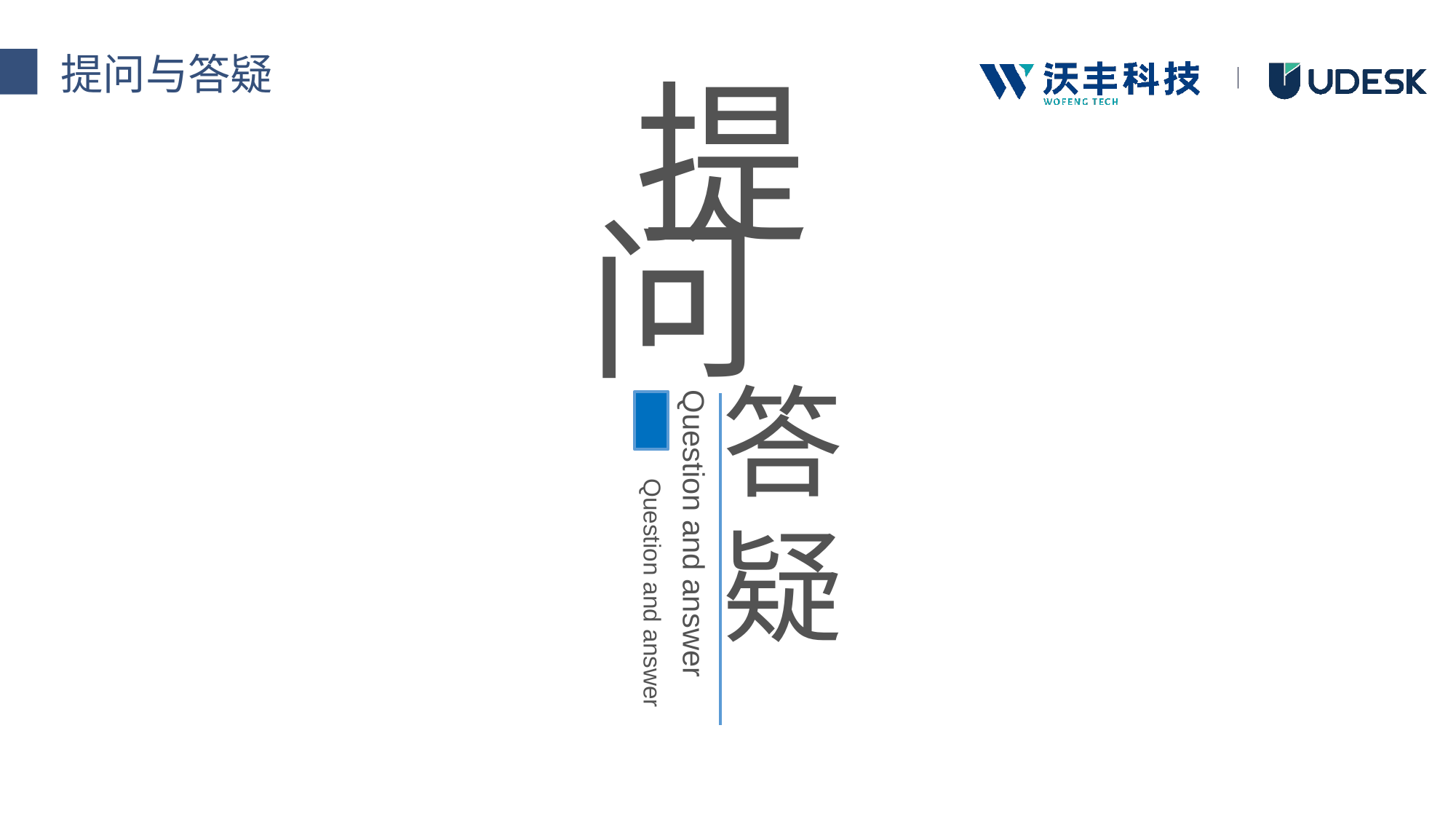

提问与答疑
提
问
答疑
Question and answer

Question and answer